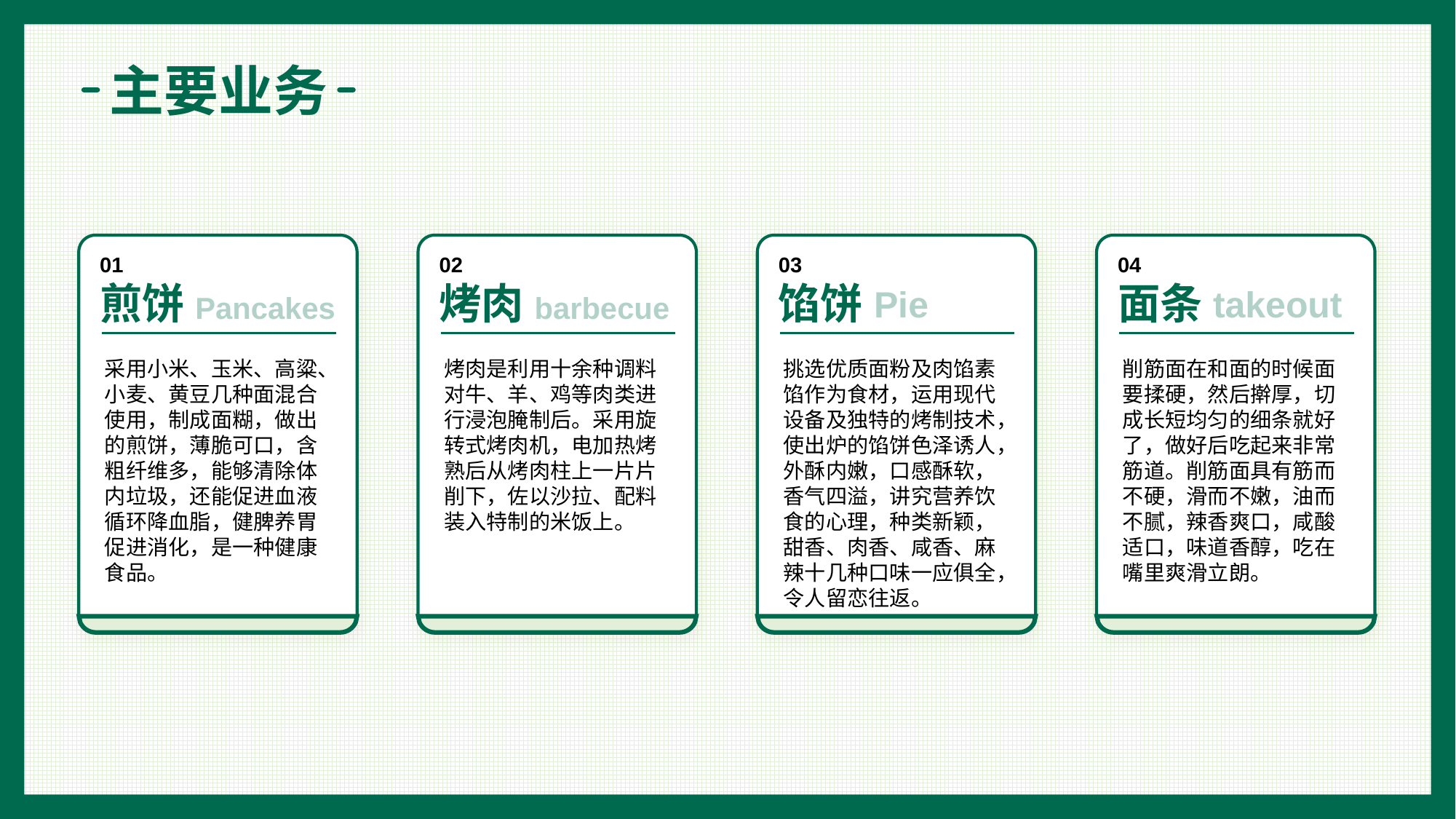

主要业务

01
煎饼
02
烤肉
03
馅饼
04
面条
Pie
takeout
Pancakes
barbecue
采用小米、玉米、高粱、小麦、黄豆几种面混合使用，制成面糊，做出的煎饼，薄脆可口，含粗纤维多，能够清除体内垃圾，还能促进血液循环降血脂，健脾养胃促进消化，是一种健康食品。
烤肉是利用十余种调料对牛、羊、鸡等肉类进行浸泡腌制后。采用旋转式烤肉机，电加热烤熟后从烤肉柱上一片片削下，佐以沙拉、配料装入特制的米饭上。
挑选优质面粉及肉馅素馅作为食材，运用现代设备及独特的烤制技术，使出炉的馅饼色泽诱人，外酥内嫩，口感酥软，香气四溢，讲究营养饮食的心理，种类新颖，甜香、肉香、咸香、麻辣十几种口味一应俱全，令人留恋往返。
削筋面在和面的时候面要揉硬，然后擀厚，切成长短均匀的细条就好了，做好后吃起来非常筋道。削筋面具有筋而不硬，滑而不嫩，油而不腻，辣香爽口，咸酸适口，味道香醇，吃在嘴里爽滑立朗。